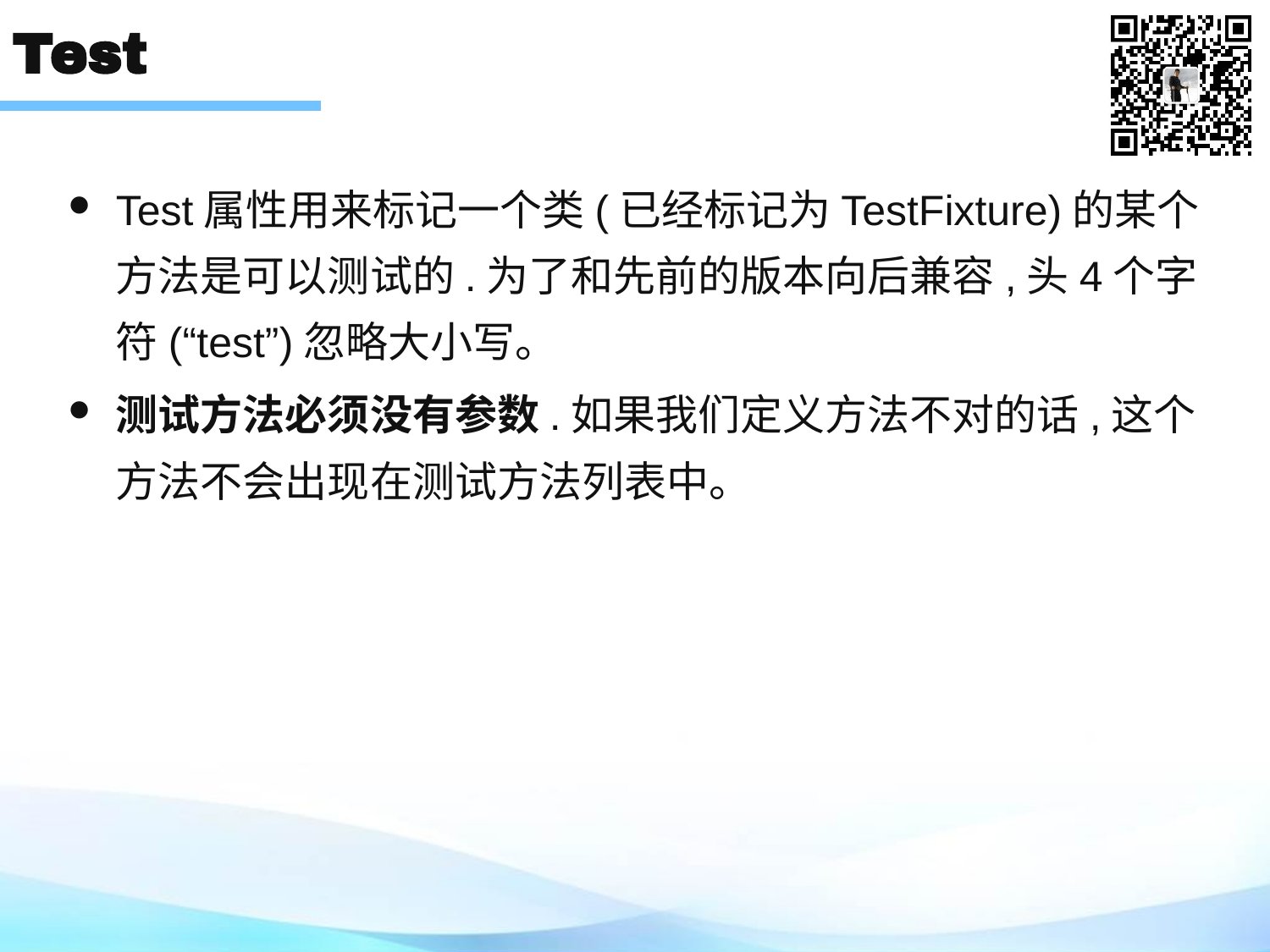

# Test
Test属性用来标记一个类(已经标记为TestFixture)的某个方法是可以测试的.为了和先前的版本向后兼容,头4个字符(“test”)忽略大小写。
测试方法必须没有参数.如果我们定义方法不对的话,这个方法不会出现在测试方法列表中。